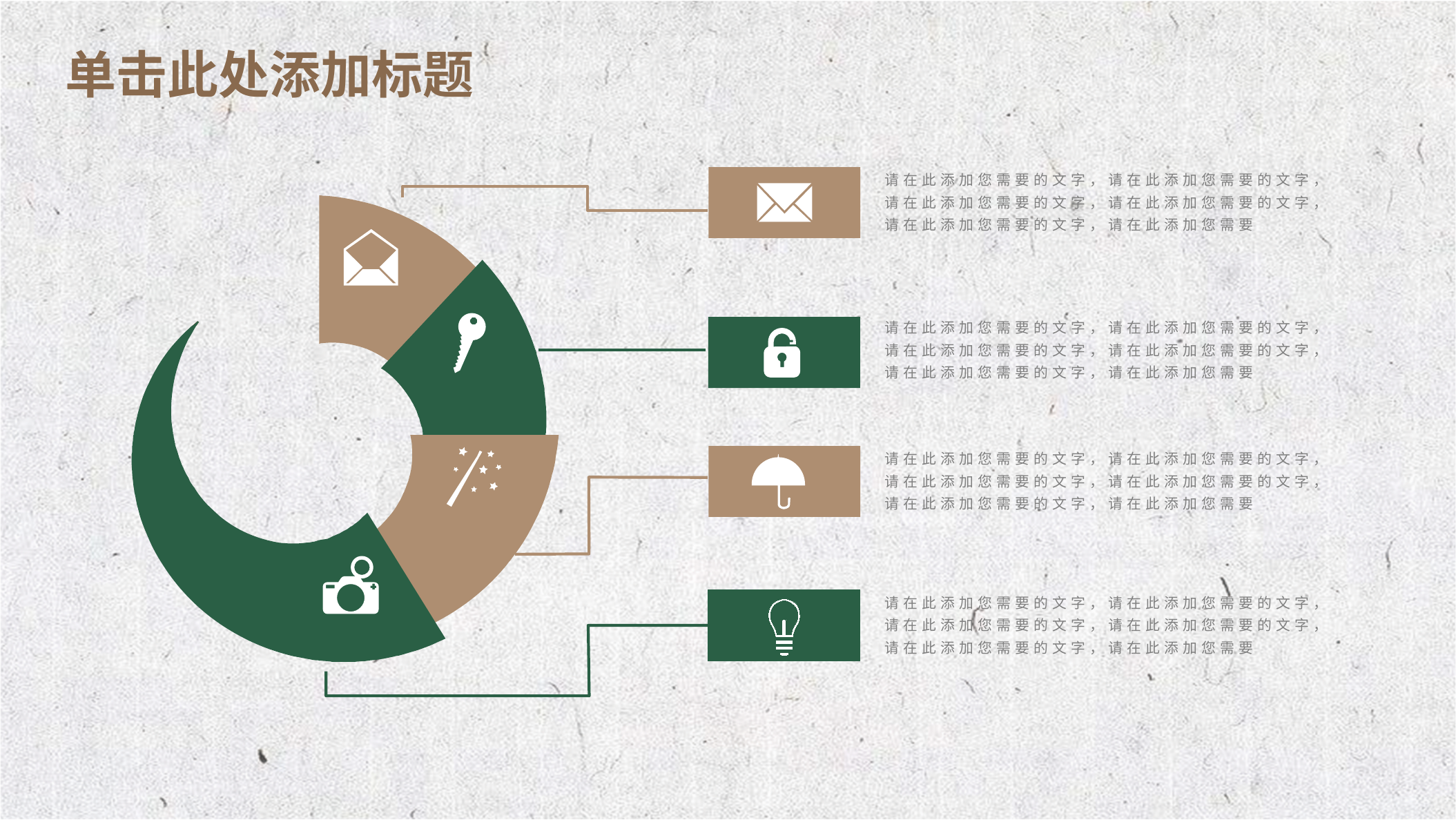

播放延迟符 可删除
请在此添加您需要的文字，请在此添加您需要的文字，请在此添加您需要的文字，请在此添加您需要的文字，请在此添加您需要的文字，请在此添加您需要

请在此添加您需要的文字，请在此添加您需要的文字，请在此添加您需要的文字，请在此添加您需要的文字，请在此添加您需要的文字，请在此添加您需要

请在此添加您需要的文字，请在此添加您需要的文字，请在此添加您需要的文字，请在此添加您需要的文字，请在此添加您需要的文字，请在此添加您需要

请在此添加您需要的文字，请在此添加您需要的文字，请在此添加您需要的文字，请在此添加您需要的文字，请在此添加您需要的文字，请在此添加您需要